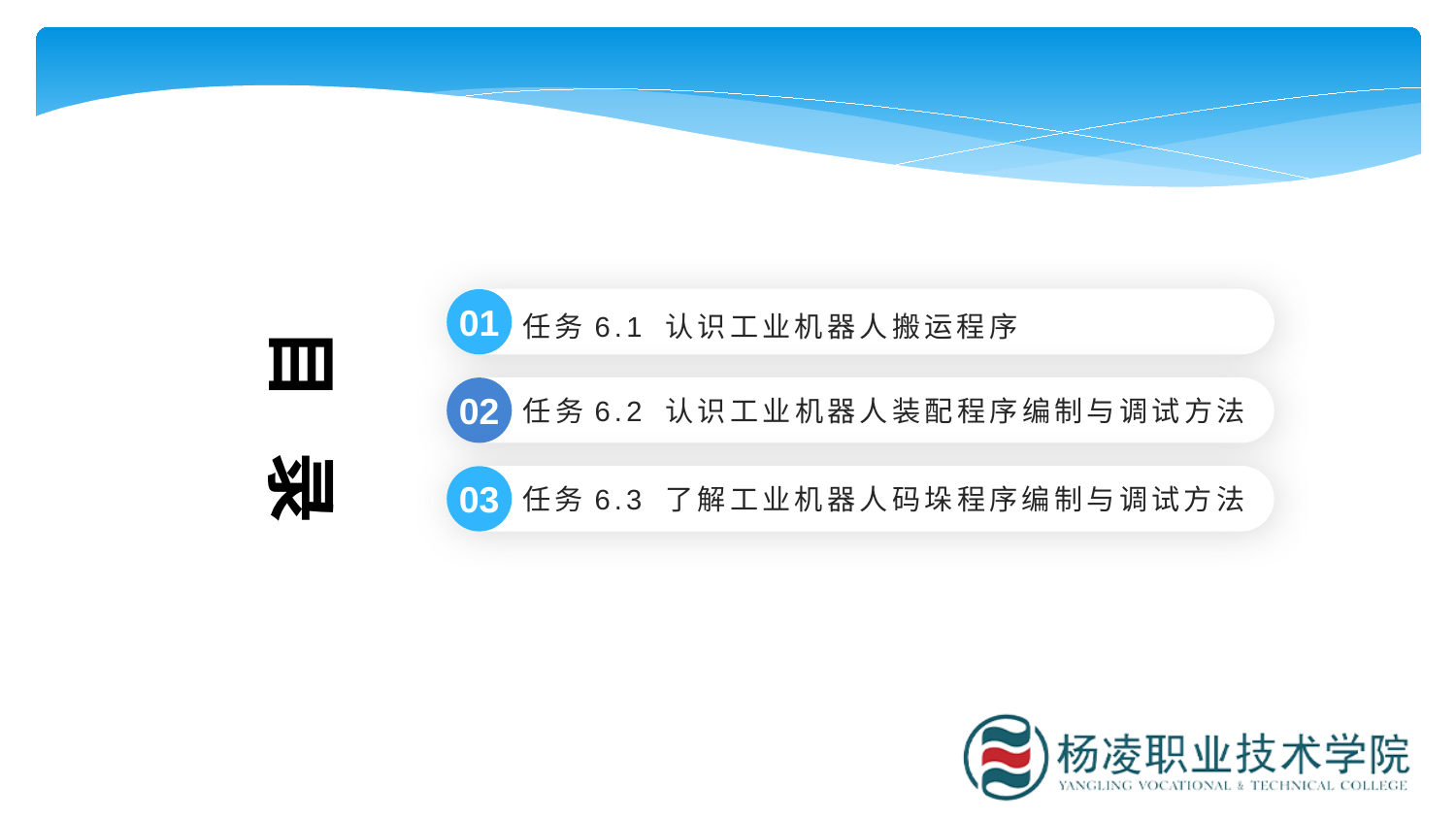

目   录

01
任务6.1 认识工业机器人搬运程序

任务6.2 认识工业机器人装配程序编制与调试方法
02

任务6.3 了解工业机器人码垛程序编制与调试方法
03